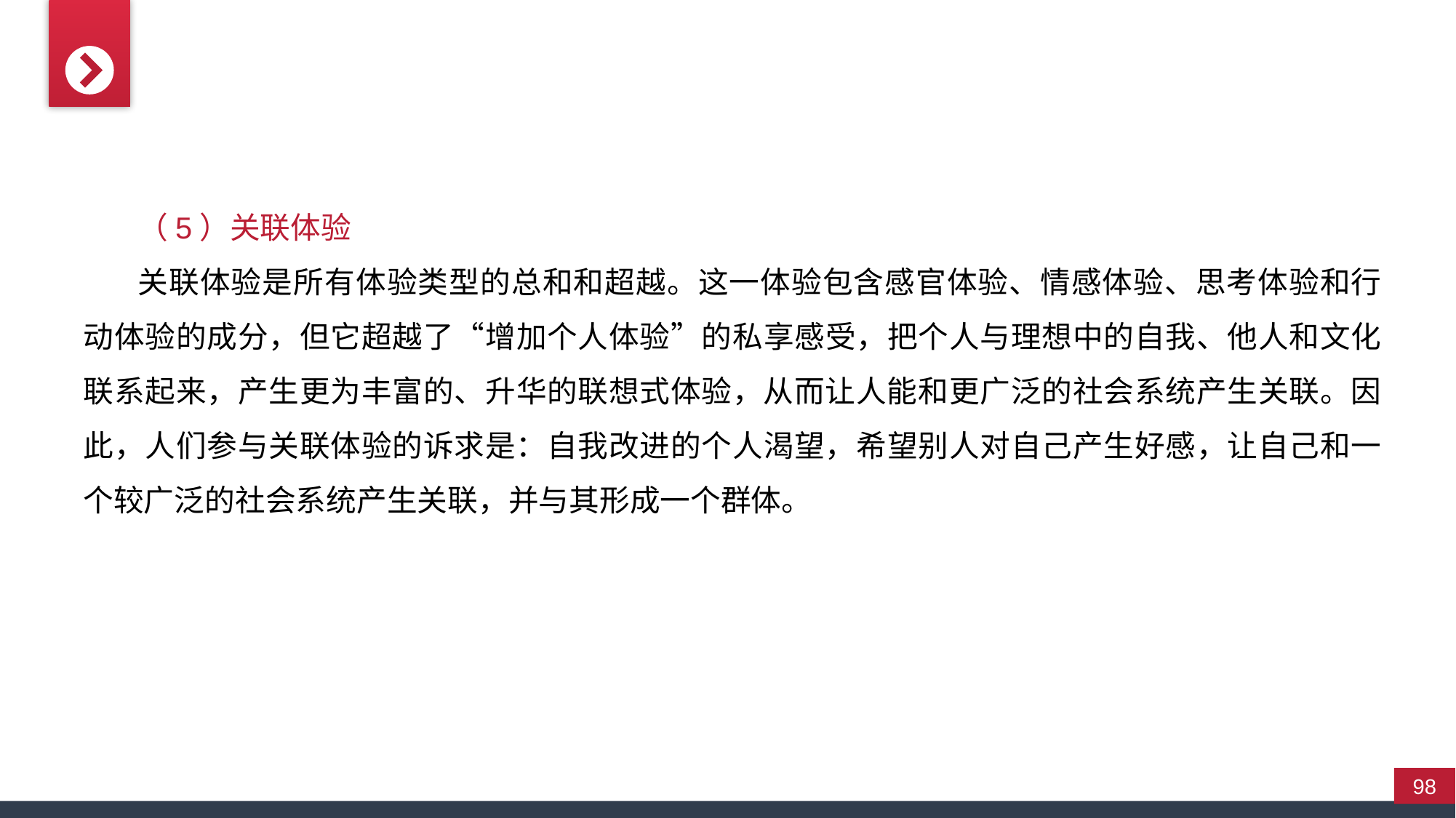

（5）关联体验
关联体验是所有体验类型的总和和超越。这一体验包含感官体验、情感体验、思考体验和行动体验的成分，但它超越了“增加个人体验”的私享感受，把个人与理想中的自我、他人和文化联系起来，产生更为丰富的、升华的联想式体验，从而让人能和更广泛的社会系统产生关联。因此，人们参与关联体验的诉求是：自我改进的个人渴望，希望别人对自己产生好感，让自己和一个较广泛的社会系统产生关联，并与其形成一个群体。